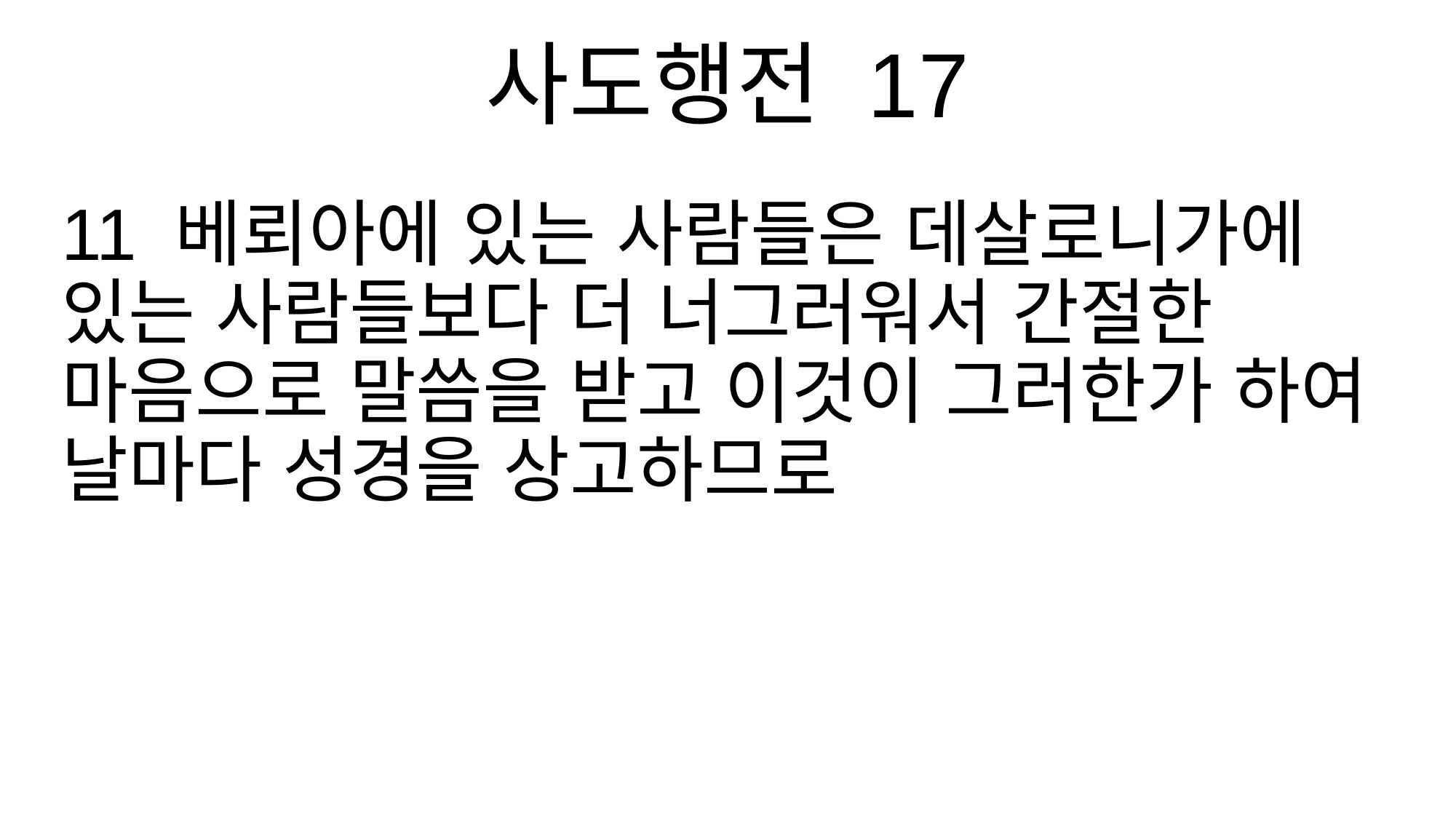

사도행전 17
11 베뢰아에 있는 사람들은 데살로니가에 있는 사람들보다 더 너그러워서 간절한 마음으로 말씀을 받고 이것이 그러한가 하여 날마다 성경을 상고하므로